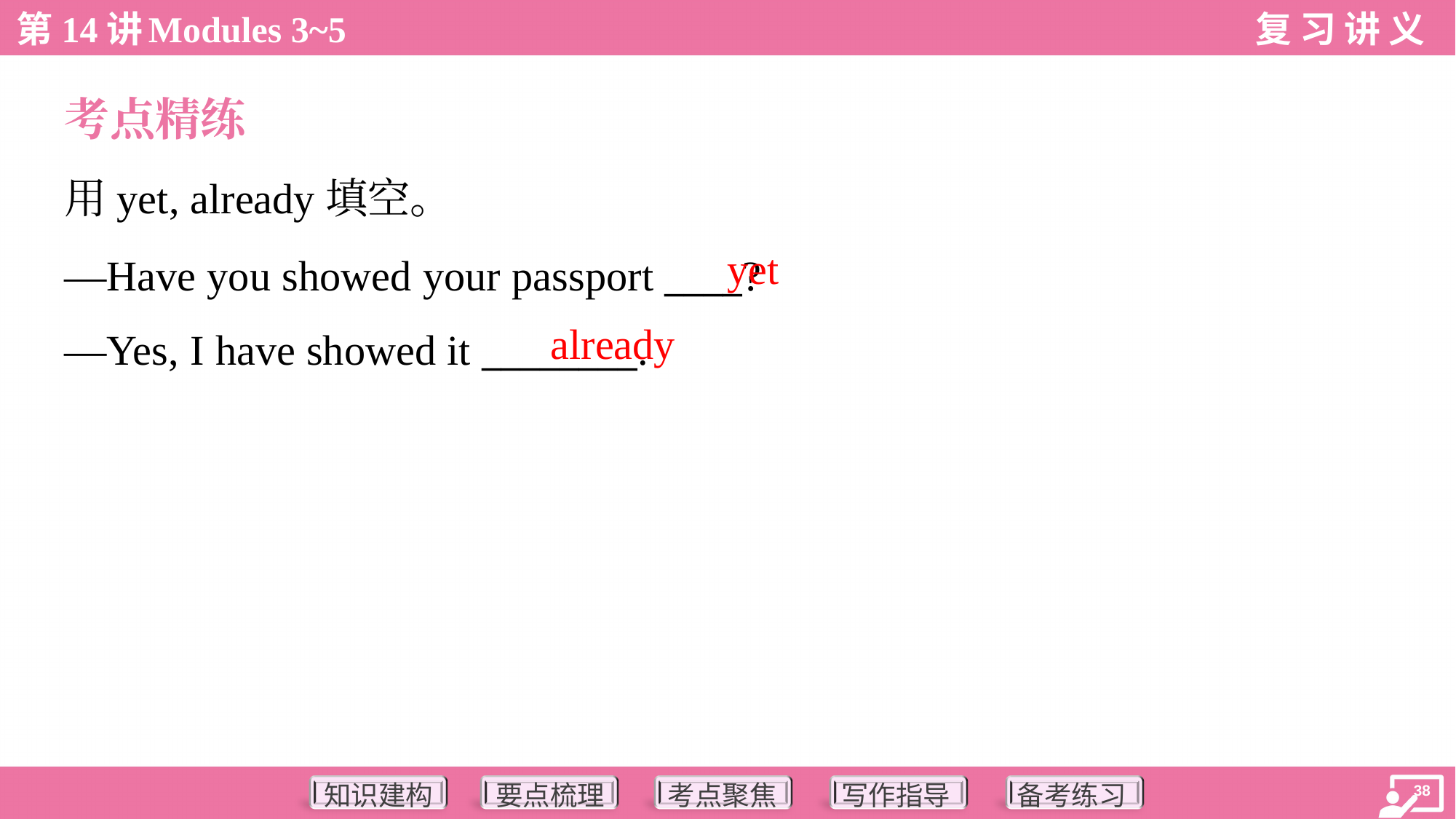

考点精练
用yet, already填空。
—Have you showed your passport ____?
—Yes, I have showed it ________.
yet
already